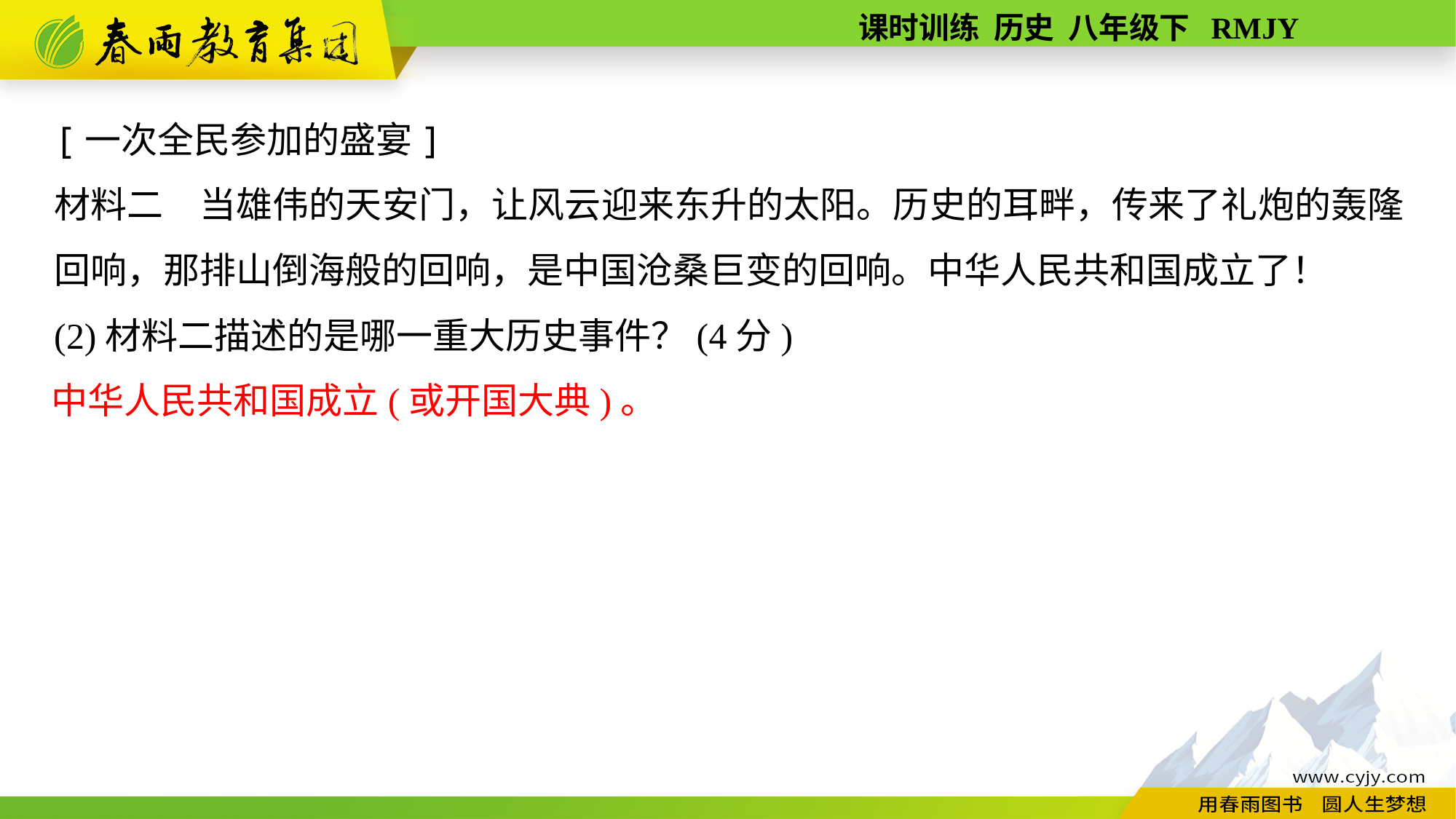

[一次全民参加的盛宴]
材料二　当雄伟的天安门，让风云迎来东升的太阳。历史的耳畔，传来了礼炮的轰隆回响，那排山倒海般的回响，是中国沧桑巨变的回响。中华人民共和国成立了！
(2)材料二描述的是哪一重大历史事件？(4分)
中华人民共和国成立(或开国大典)。